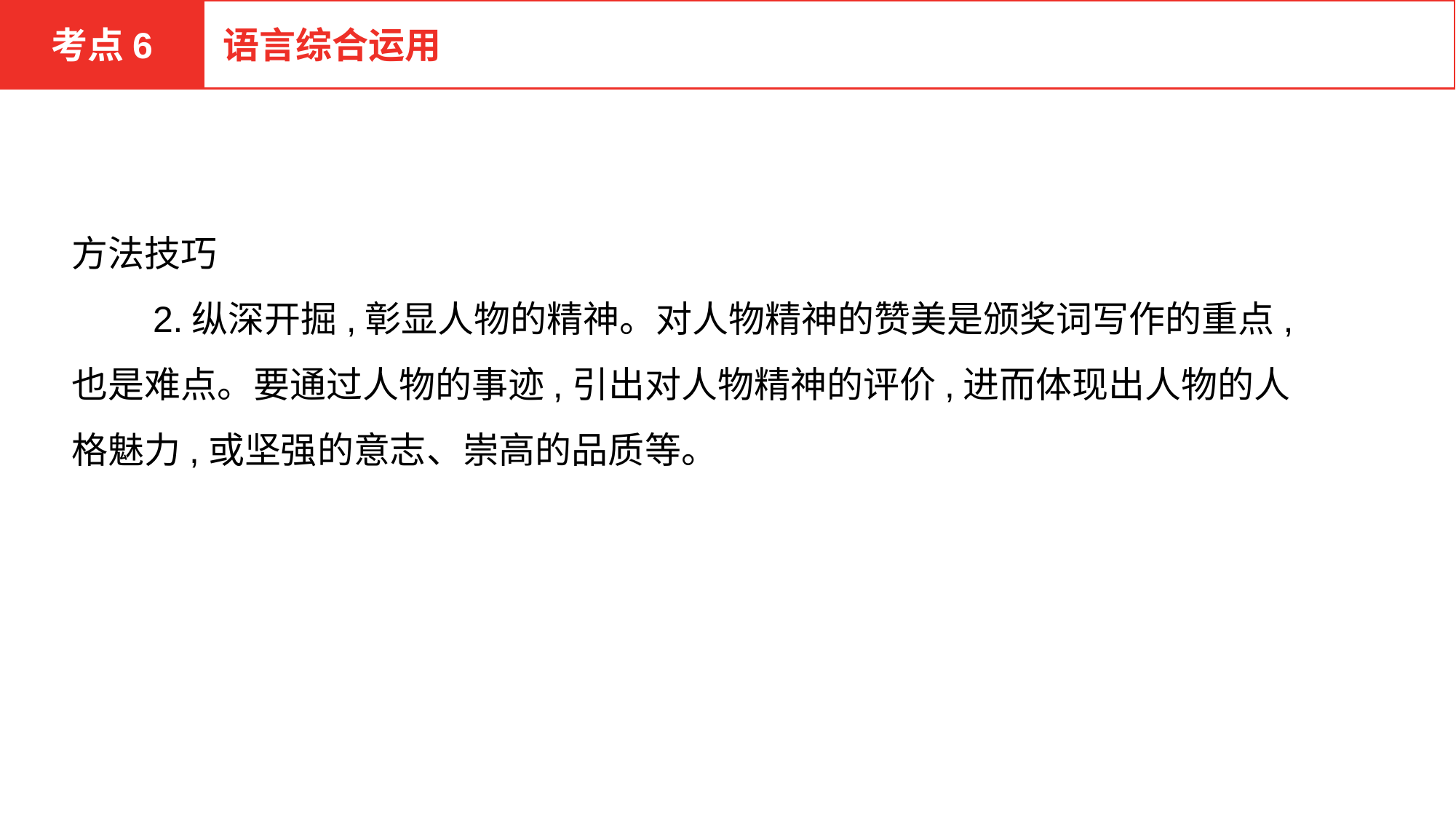

考点6
语言综合运用
方法技巧
　　2.纵深开掘,彰显人物的精神。对人物精神的赞美是颁奖词写作的重点,也是难点。要通过人物的事迹,引出对人物精神的评价,进而体现出人物的人格魅力,或坚强的意志、崇高的品质等。